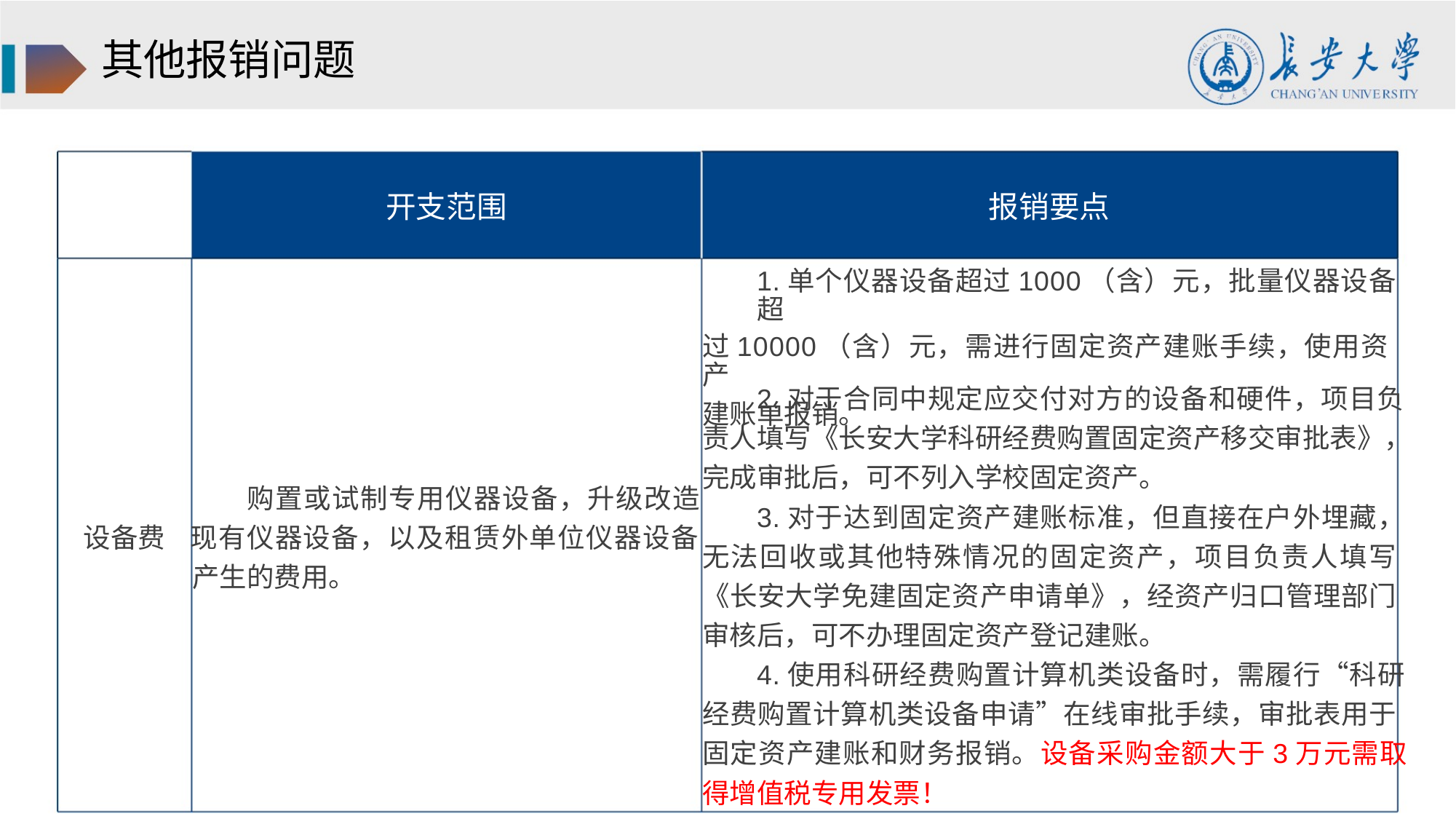

其他报销问题
开支范围
报销要点
1.单个仪器设备超过1000（含）元，批量仪器设备超
过10000（含）元，需进行固定资产建账手续，使用资产
建账单报销。
2.对于合同中规定应交付对方的设备和硬件，项目负
责人填写《长安大学科研经费购置固定资产移交审批表》，
完成审批后，可不列入学校固定资产。
购置或试制专用仪器设备，升级改造
设备费 现有仪器设备，以及租赁外单位仪器设备
产生的费用。
3.对于达到固定资产建账标准，但直接在户外埋藏，
无法回收或其他特殊情况的固定资产，项目负责人填写
《长安大学免建固定资产申请单》，经资产归口管理部门
审核后，可不办理固定资产登记建账。
4.使用科研经费购置计算机类设备时，需履行“科研
经费购置计算机类设备申请”在线审批手续，审批表用于
固定资产建账和财务报销。设备采购金额大于3万元需取
得增值税专用发票！